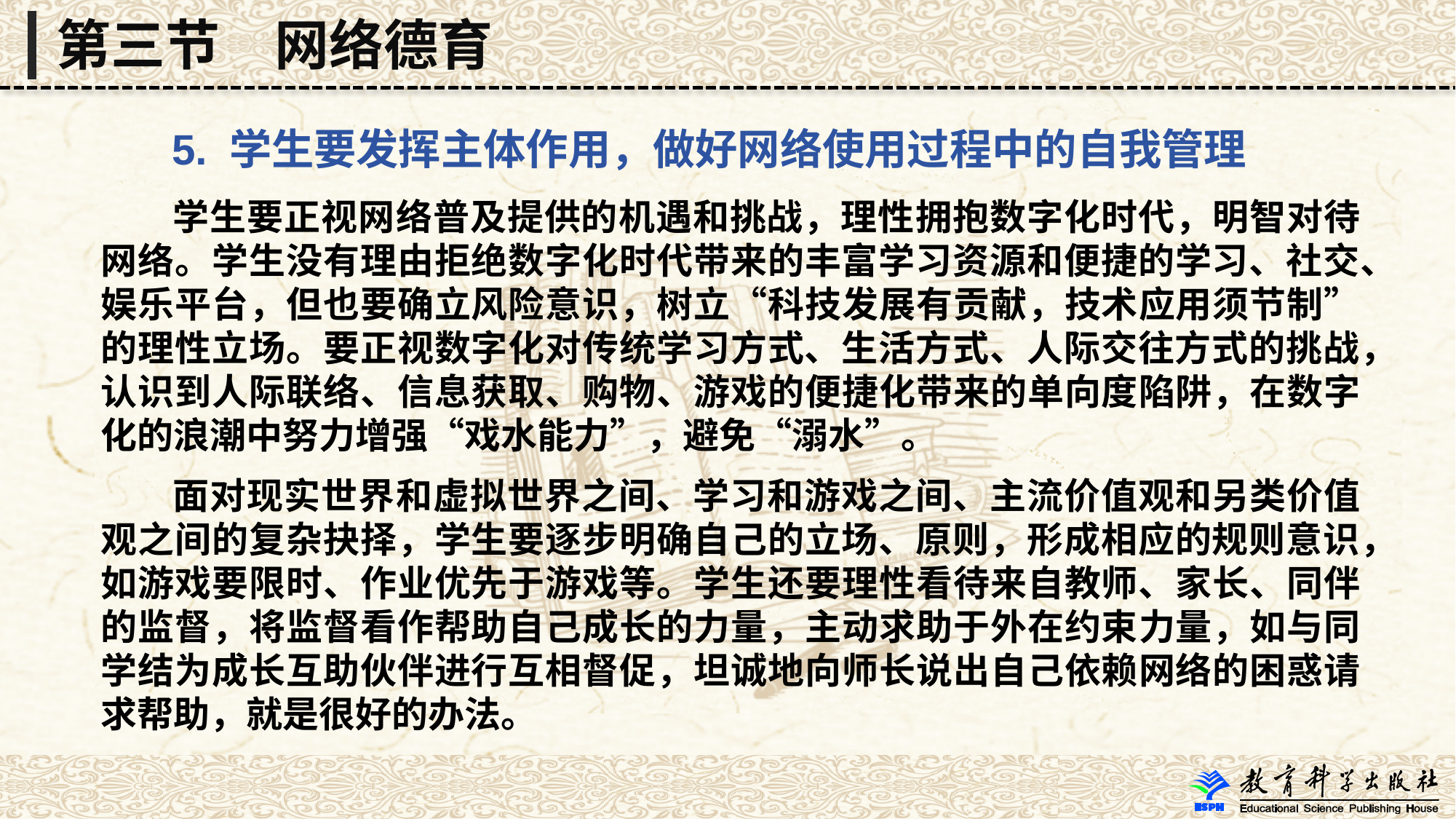

第三节　网络德育
      5. 学生要发挥主体作用，做好网络使用过程中的自我管理

       学生要正视网络普及提供的机遇和挑战，理性拥抱数字化时代，明智对待网络。学生没有理由拒绝数字化时代带来的丰富学习资源和便捷的学习、社交、娱乐平台，但也要确立风险意识，树立“科技发展有贡献，技术应用须节制”的理性立场。要正视数字化对传统学习方式、生活方式、人际交往方式的挑战，认识到人际联络、信息获取、购物、游戏的便捷化带来的单向度陷阱，在数字化的浪潮中努力增强“戏水能力”，避免“溺水”。

       面对现实世界和虚拟世界之间、学习和游戏之间、主流价值观和另类价值观之间的复杂抉择，学生要逐步明确自己的立场、原则，形成相应的规则意识，如游戏要限时、作业优先于游戏等。学生还要理性看待来自教师、家长、同伴的监督，将监督看作帮助自己成长的力量，主动求助于外在约束力量，如与同学结为成长互助伙伴进行互相督促，坦诚地向师长说出自己依赖网络的困惑请求帮助，就是很好的办法。